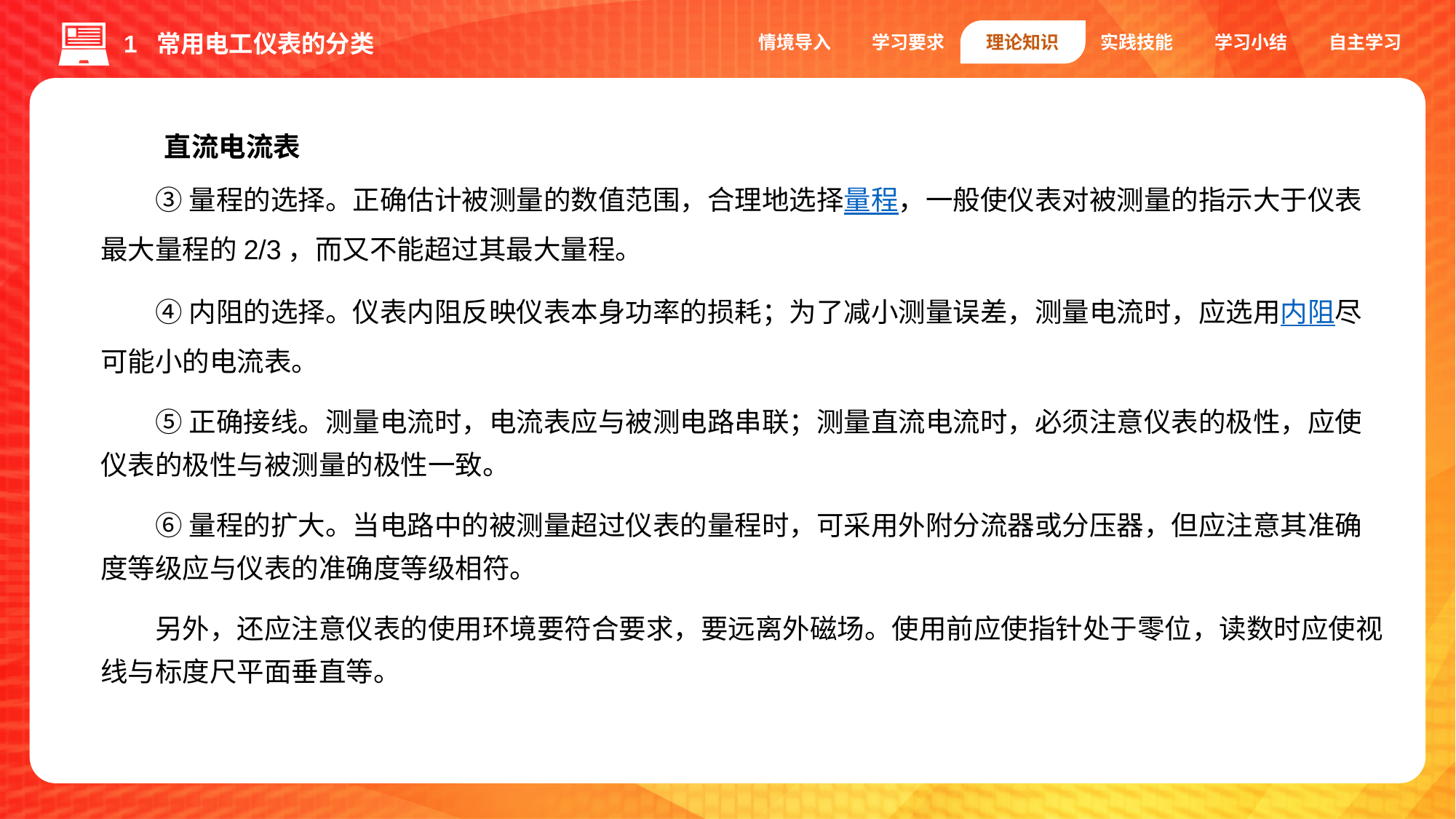

情境导入
学习要求
理论知识
实践技能
学习小结
自主学习

1  常用电工仪表的分类
直流电流表
③量程的选择。正确估计被测量的数值范围，合理地选择量程，一般使仪表对被测量的指示大于仪表最大量程的2/3，而又不能超过其最大量程。
④内阻的选择。仪表内阻反映仪表本身功率的损耗；为了减小测量误差，测量电流时，应选用内阻尽可能小的电流表。
⑤正确接线。测量电流时，电流表应与被测电路串联；测量直流电流时，必须注意仪表的极性，应使仪表的极性与被测量的极性一致。
⑥量程的扩大。当电路中的被测量超过仪表的量程时，可采用外附分流器或分压器，但应注意其准确度等级应与仪表的准确度等级相符。
另外，还应注意仪表的使用环境要符合要求，要远离外磁场。使用前应使指针处于零位，读数时应使视线与标度尺平面垂直等。